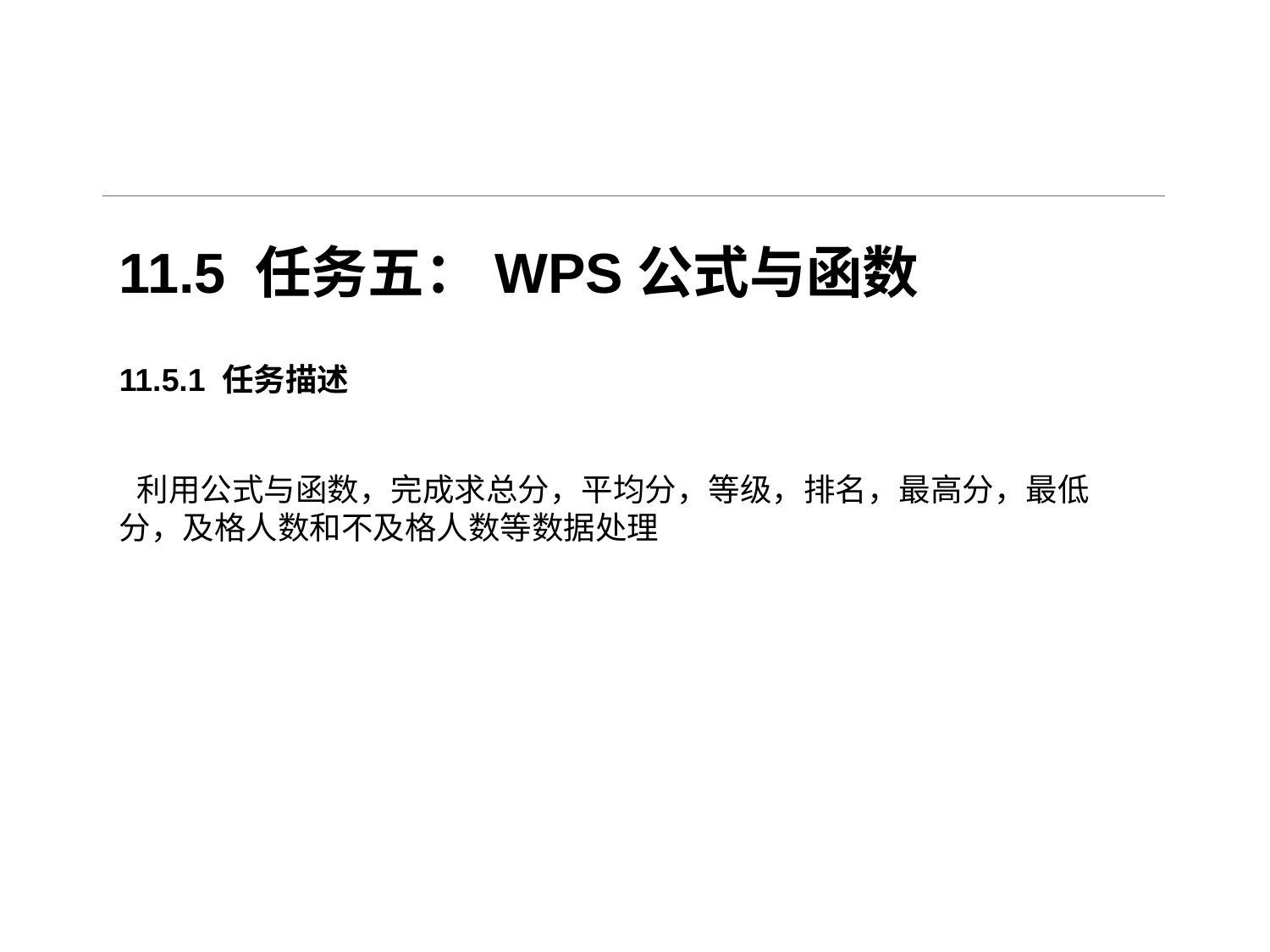

11.5 任务五：WPS公式与函数
11.5.1 任务描述
利用公式与函数，完成求总分，平均分，等级，排名，最高分，最低分，及格人数和不及格人数等数据处理